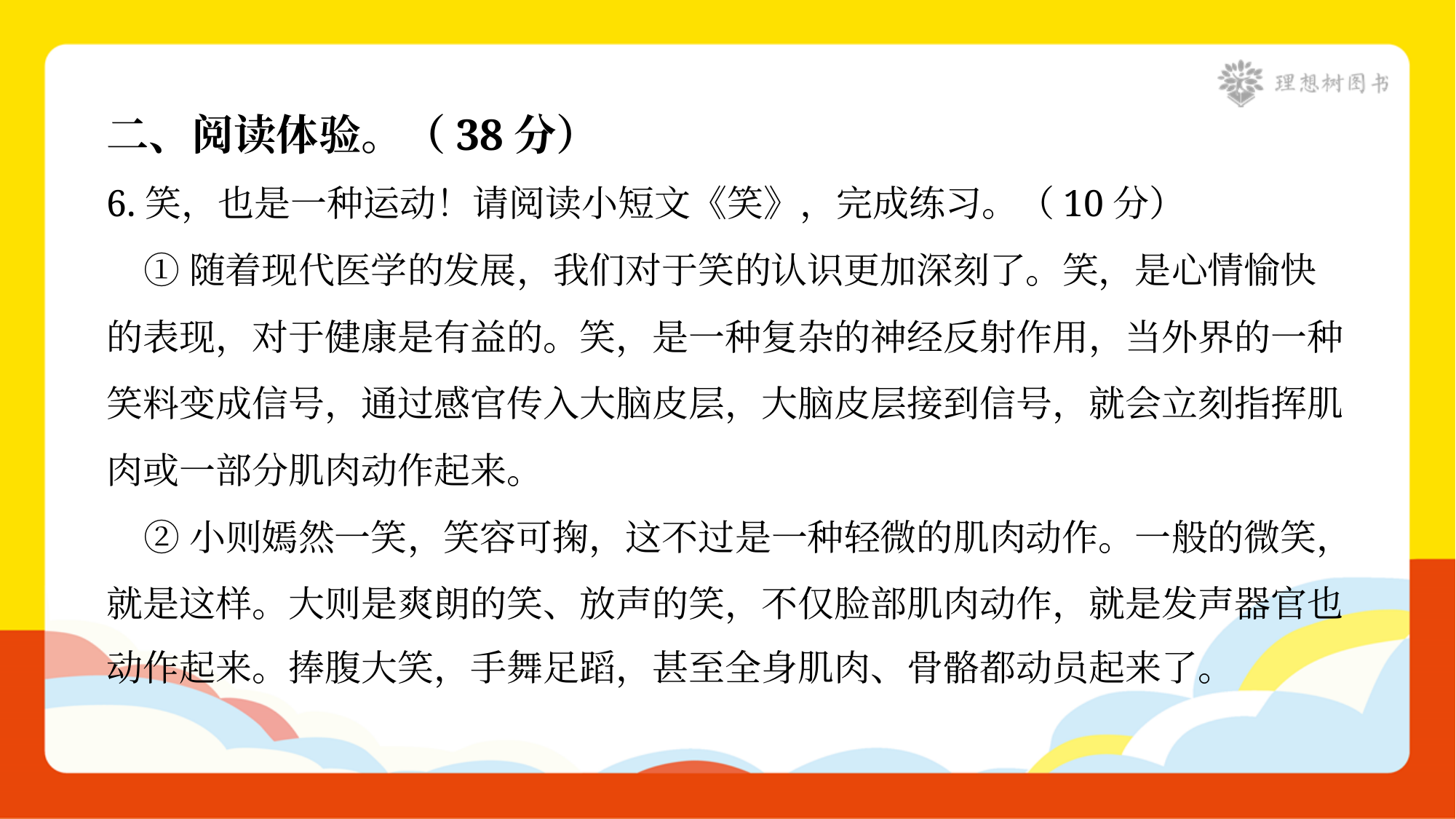

二、阅读体验。（38分）
6.笑，也是一种运动！请阅读小短文《笑》，完成练习。（10分）
    ①随着现代医学的发展，我们对于笑的认识更加深刻了。笑，是心情愉快
的表现，对于健康是有益的。笑，是一种复杂的神经反射作用，当外界的一种
笑料变成信号，通过感官传入大脑皮层，大脑皮层接到信号，就会立刻指挥肌
肉或一部分肌肉动作起来。
    ②小则嫣然一笑，笑容可掬，这不过是一种轻微的肌肉动作。一般的微笑，
就是这样。大则是爽朗的笑、放声的笑，不仅脸部肌肉动作，就是发声器官也
动作起来。捧腹大笑，手舞足蹈，甚至全身肌肉、骨骼都动员起来了。